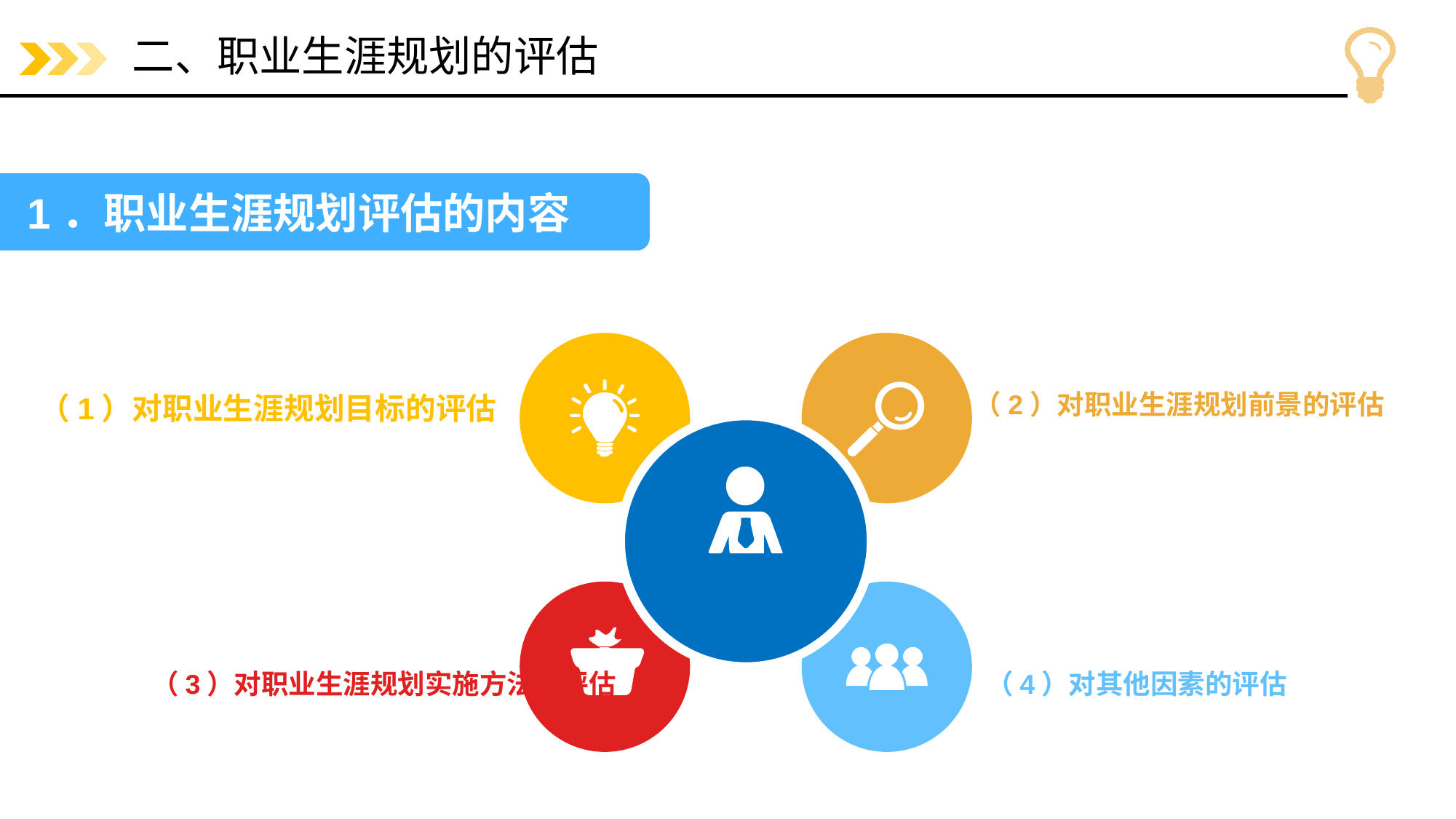

23
# 二、职业生涯规划的评估
1．职业生涯规划评估的内容

（2）对职业生涯规划前景的评估
（1）对职业生涯规划目标的评估

（3）对职业生涯规划实施方法的评估
（4）对其他因素的评估